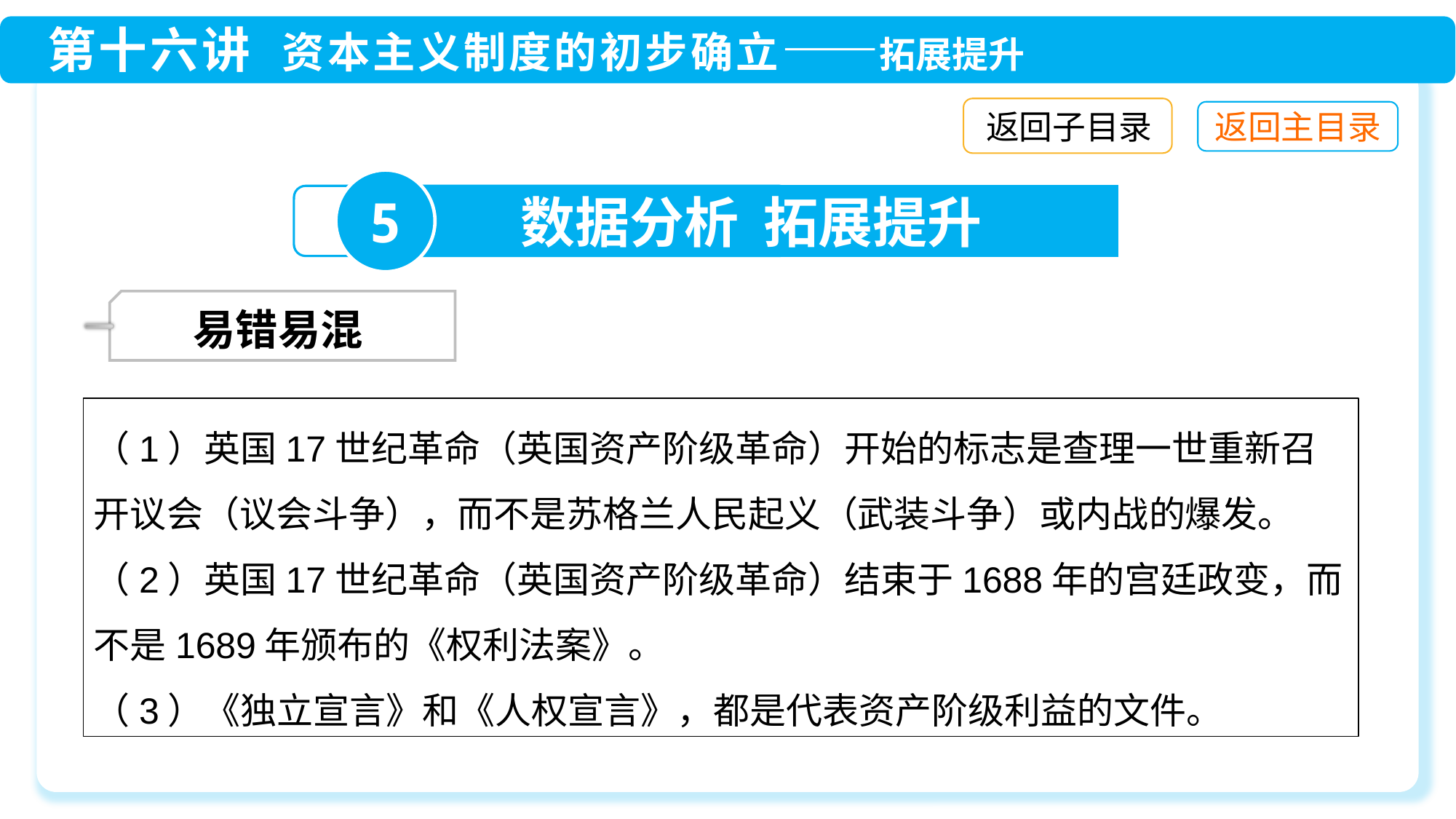

返回子目录
5

数据分析  拓展提升
 易错易混

（1）英国17世纪革命（英国资产阶级革命）开始的标志是查理一世重新召开议会（议会斗争），而不是苏格兰人民起义（武装斗争）或内战的爆发。
（2）英国17世纪革命（英国资产阶级革命）结束于1688年的宫廷政变，而不是1689年颁布的《权利法案》。
（3）《独立宣言》和《人权宣言》，都是代表资产阶级利益的文件。